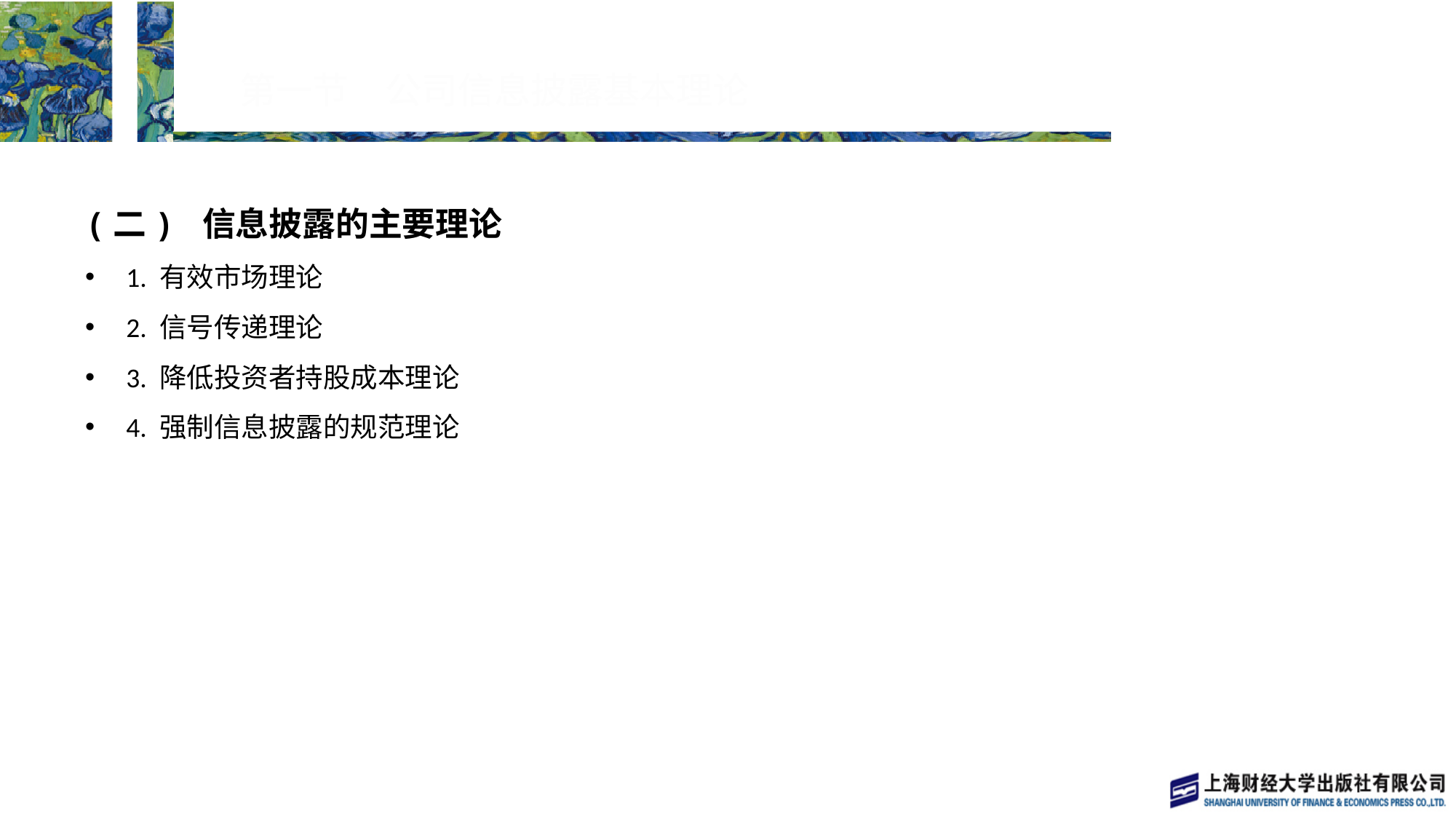

# 第一节　公司信息披露基本理论
(二) 信息披露的主要理论
1. 有效市场理论
2. 信号传递理论
3. 降低投资者持股成本理论
4. 强制信息披露的规范理论